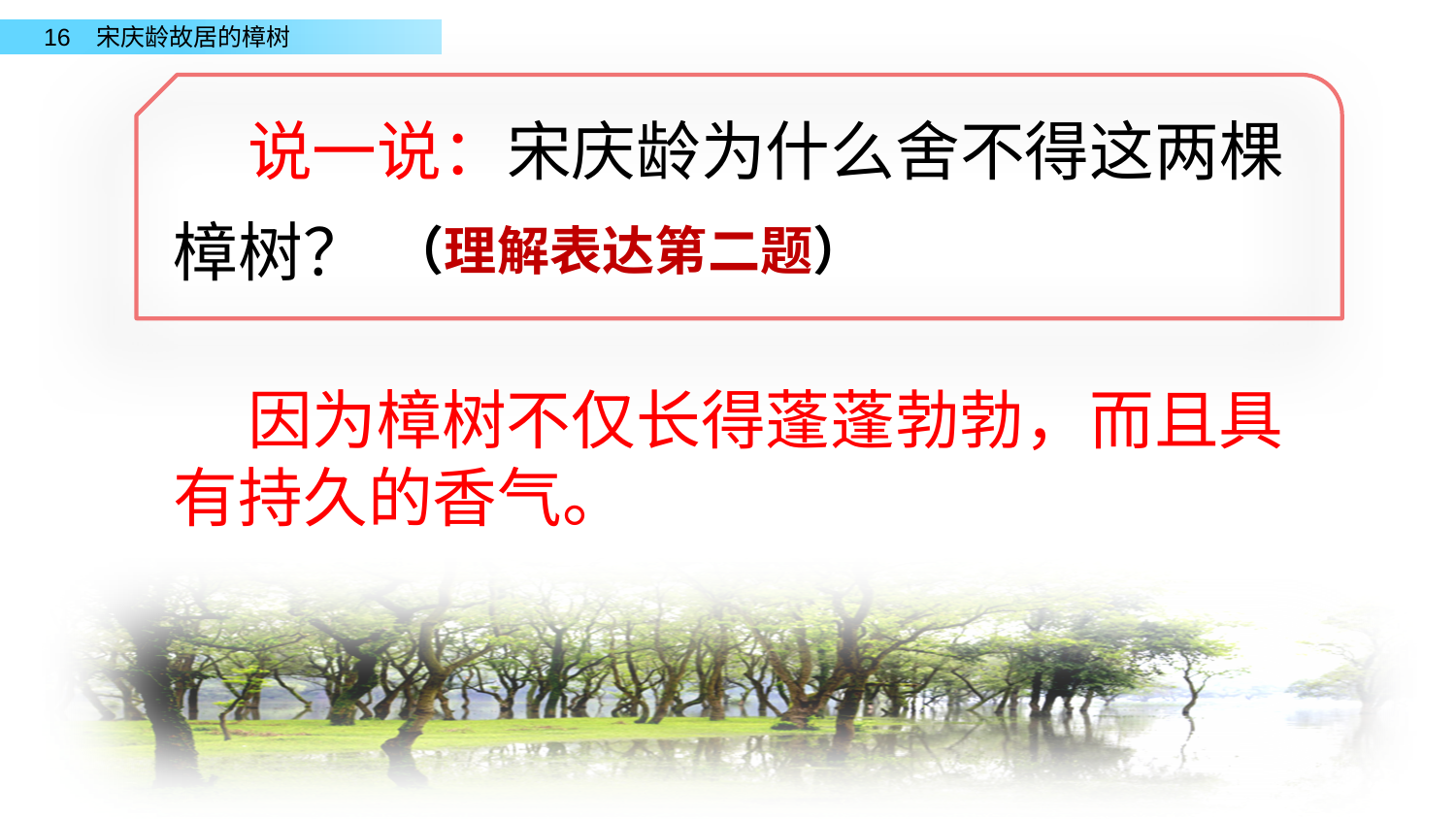

说一说：宋庆龄为什么舍不得这两棵樟树？
（理解表达第二题）
    因为樟树不仅长得蓬蓬勃勃，而且具有持久的香气。